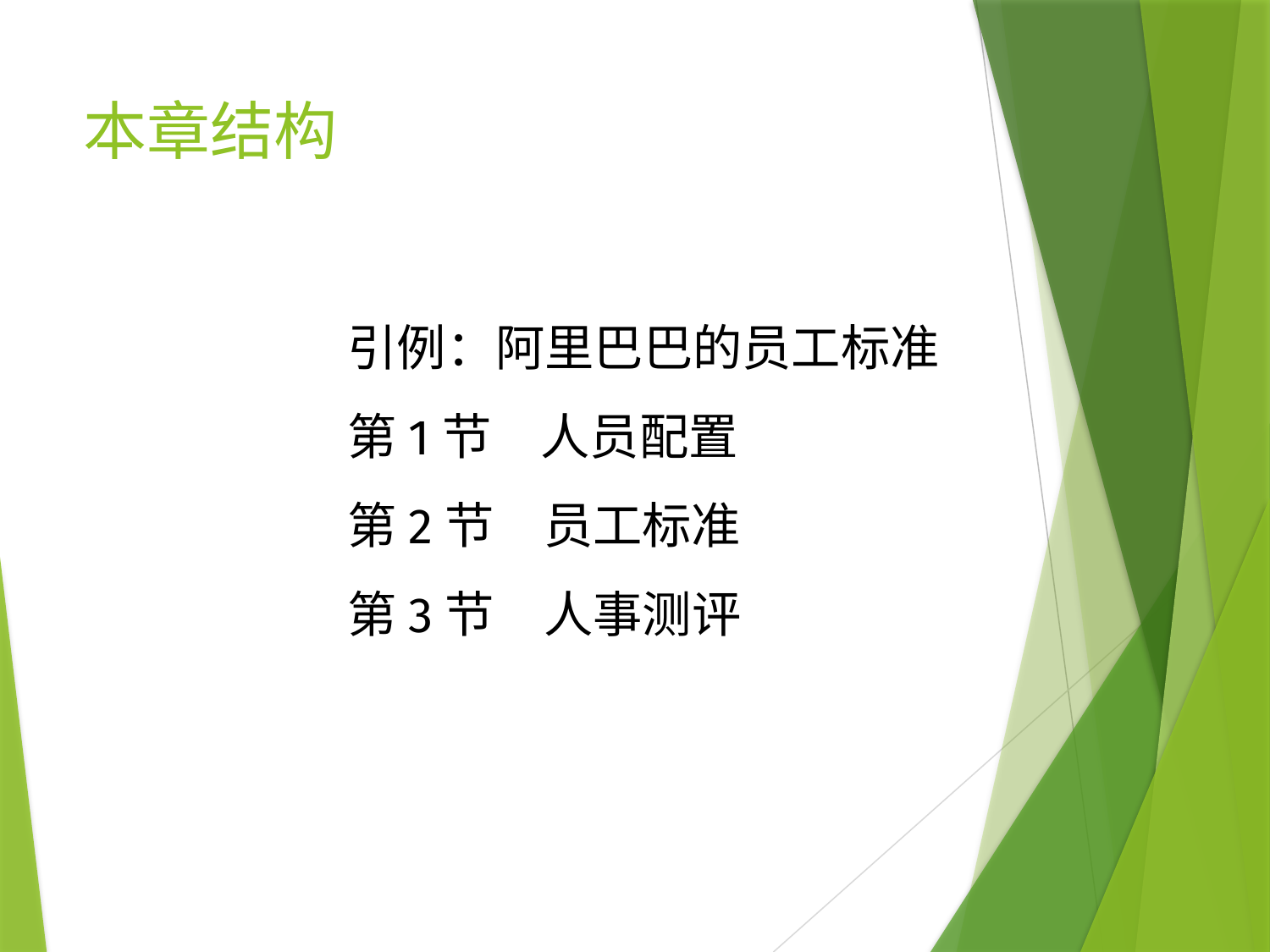

# 本章结构

引例：阿里巴巴的员工标准
第1节　人员配置
第2节　员工标准
第3节　人事测评